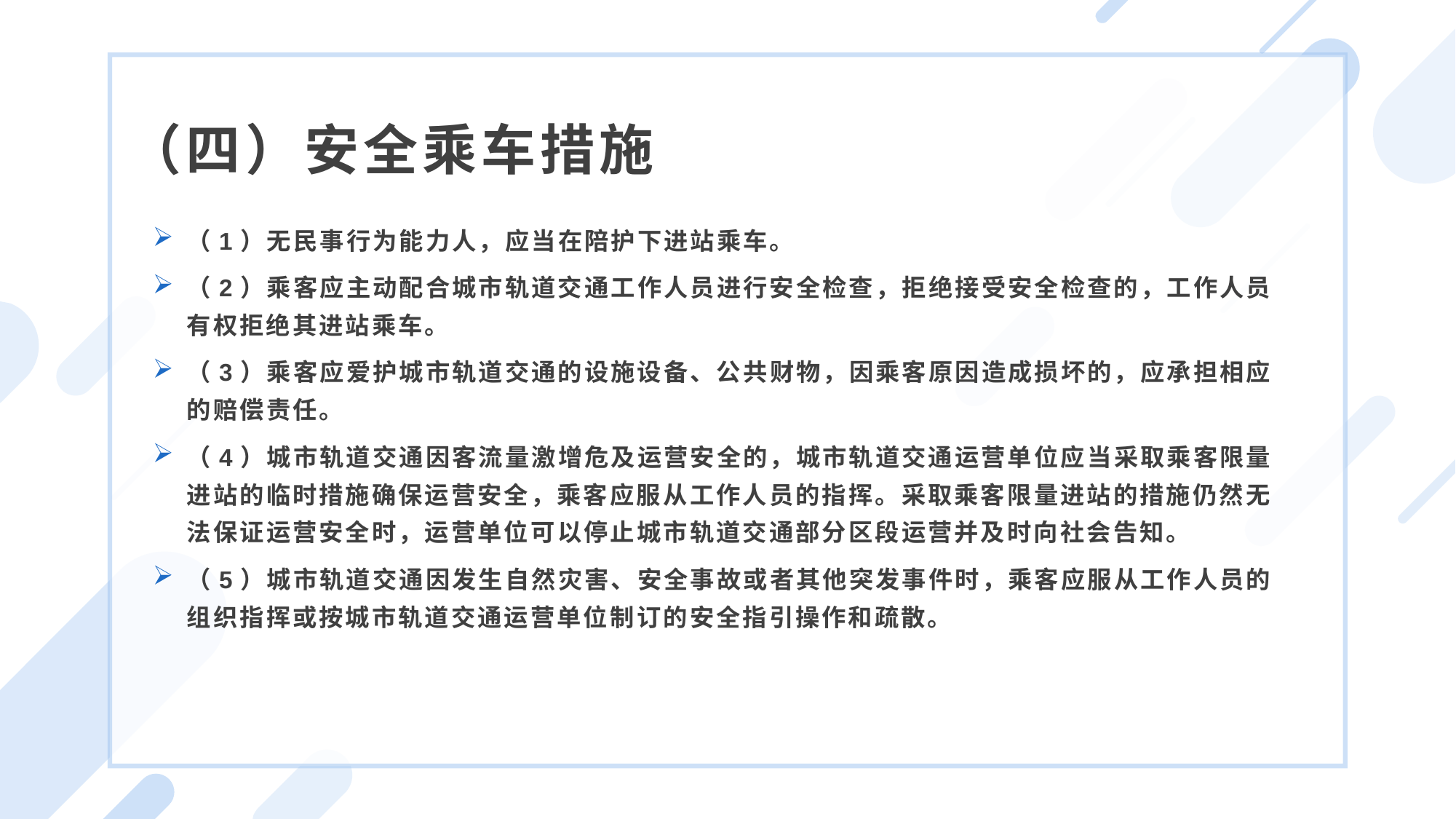

（四）安全乘车措施
（1）无民事行为能力人，应当在陪护下进站乘车。
（2）乘客应主动配合城市轨道交通工作人员进行安全检查，拒绝接受安全检查的，工作人员有权拒绝其进站乘车。
（3）乘客应爱护城市轨道交通的设施设备、公共财物，因乘客原因造成损坏的，应承担相应的赔偿责任。
（4）城市轨道交通因客流量激增危及运营安全的，城市轨道交通运营单位应当采取乘客限量进站的临时措施确保运营安全，乘客应服从工作人员的指挥。采取乘客限量进站的措施仍然无法保证运营安全时，运营单位可以停止城市轨道交通部分区段运营并及时向社会告知。
（5）城市轨道交通因发生自然灾害、安全事故或者其他突发事件时，乘客应服从工作人员的组织指挥或按城市轨道交通运营单位制订的安全指引操作和疏散。